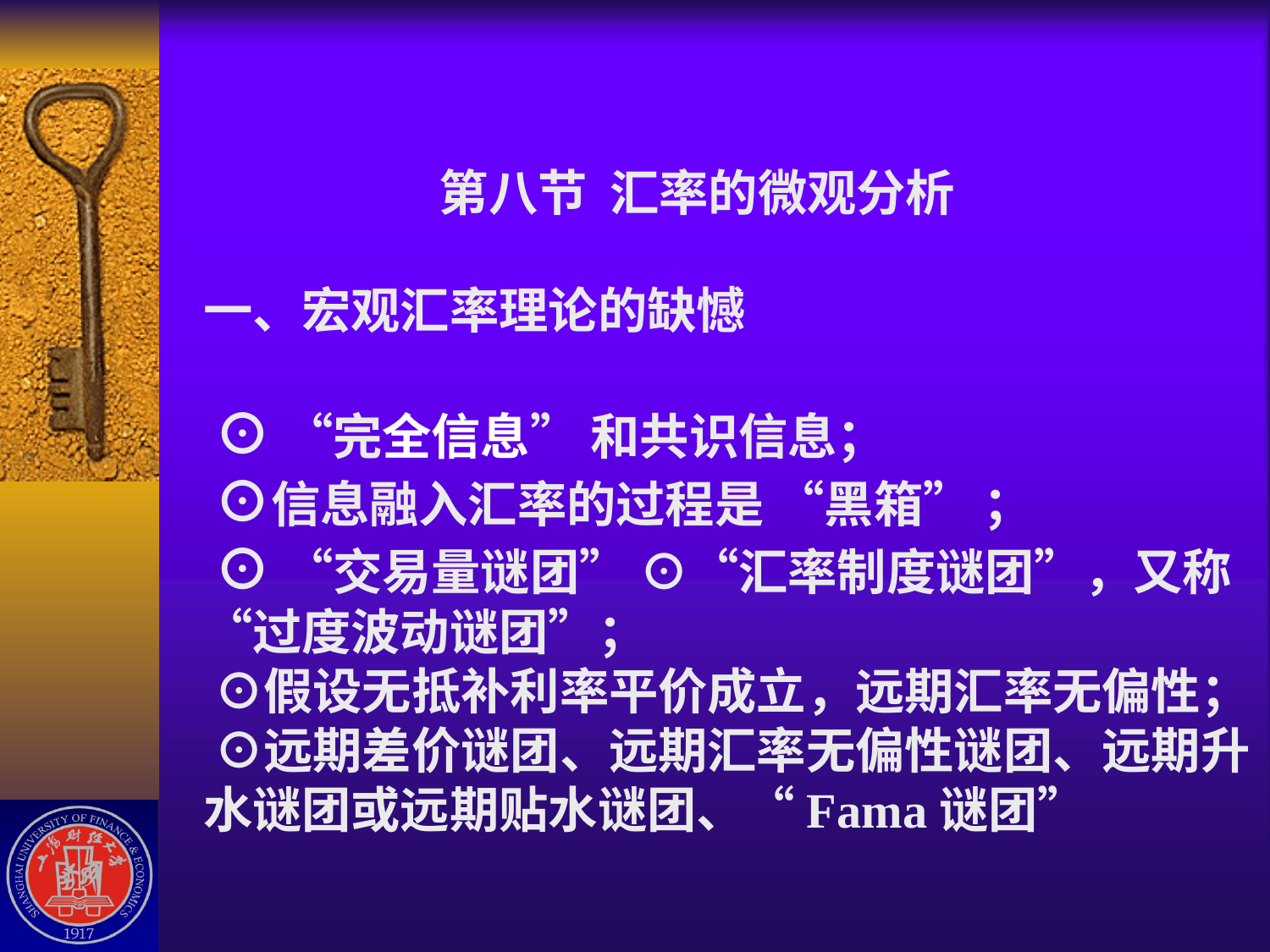

# 第八节  汇率的微观分析 一、宏观汇率理论的缺憾 ⊙ “完全信息” 和共识信息； ⊙信息融入汇率的过程是 “黑箱” ； ⊙ “交易量谜团” ⊙“汇率制度谜团”，又称“过度波动谜团”； ⊙假设无抵补利率平价成立，远期汇率无偏性； ⊙远期差价谜团、远期汇率无偏性谜团、远期升水谜团或远期贴水谜团、“Fama谜团”